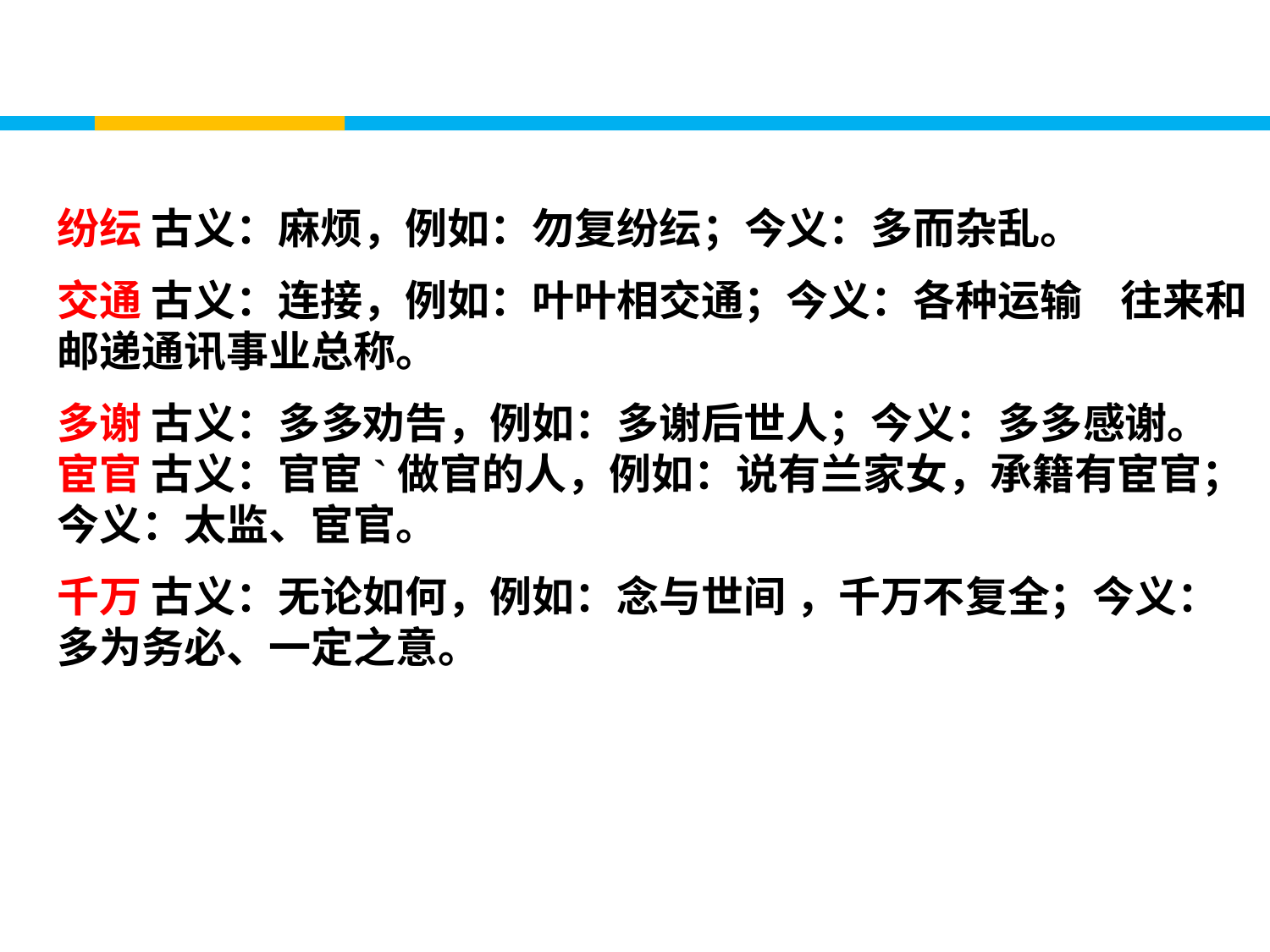

纷纭 古义：麻烦，例如：勿复纷纭；今义：多而杂乱。
交通 古义：连接，例如：叶叶相交通；今义：各种运输    往来和邮递通讯事业总称。
多谢 古义：多多劝告，例如：多谢后世人；今义：多多感谢。
宦官 古义：官宦`做官的人，例如：说有兰家女，承籍有宦官；今义：太监、宦官。
千万 古义：无论如何，例如：念与世间 ，千万不复全；今义：多为务必、一定之意。